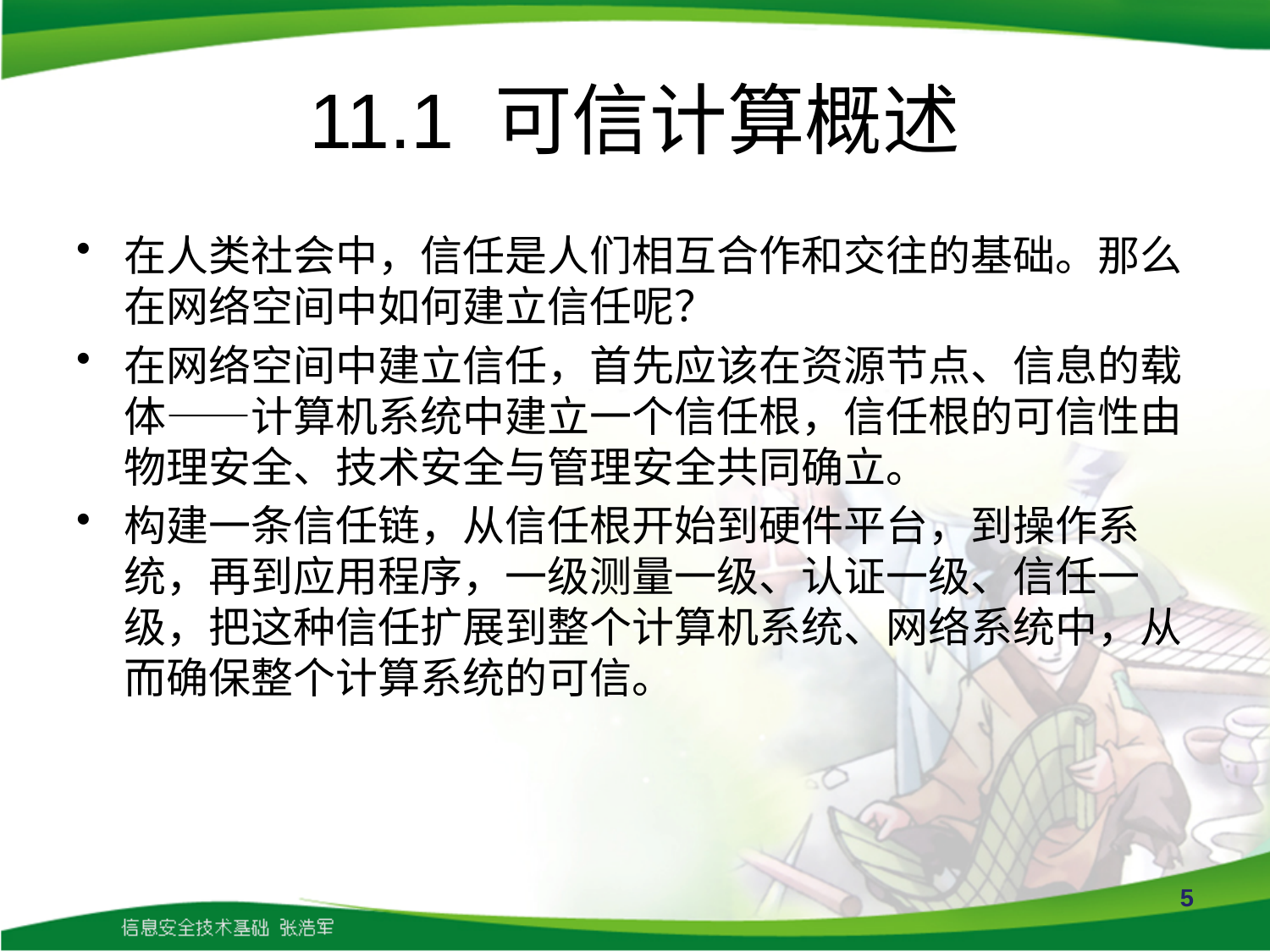

# 11.1 可信计算概述
在人类社会中，信任是人们相互合作和交往的基础。那么在网络空间中如何建立信任呢？
在网络空间中建立信任，首先应该在资源节点、信息的载体——计算机系统中建立一个信任根，信任根的可信性由物理安全、技术安全与管理安全共同确立。
构建一条信任链，从信任根开始到硬件平台，到操作系统，再到应用程序，一级测量一级、认证一级、信任一级，把这种信任扩展到整个计算机系统、网络系统中，从而确保整个计算系统的可信。
5